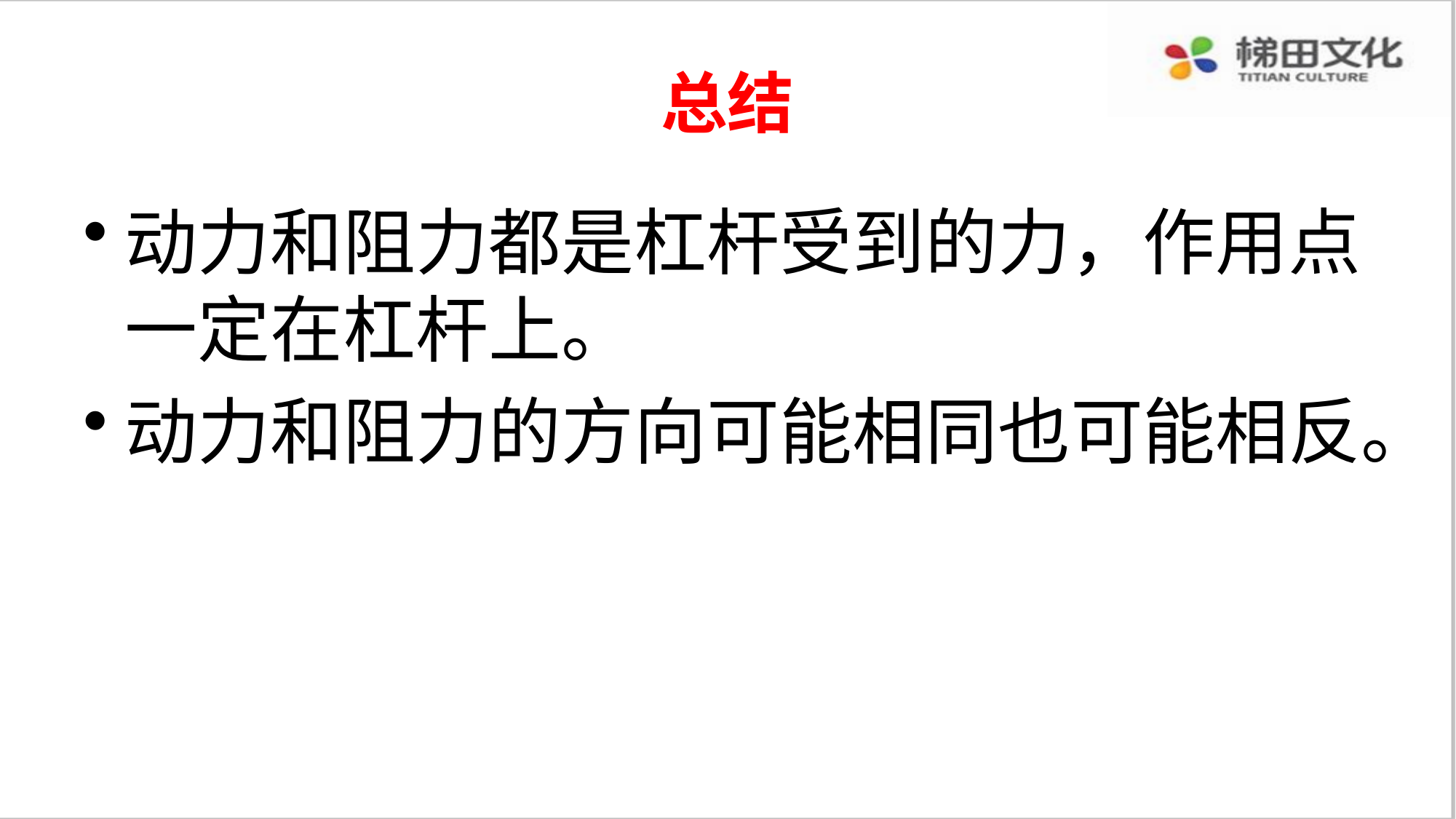

# 总结
动力和阻力都是杠杆受到的力，作用点一定在杠杆上。
动力和阻力的方向可能相同也可能相反。